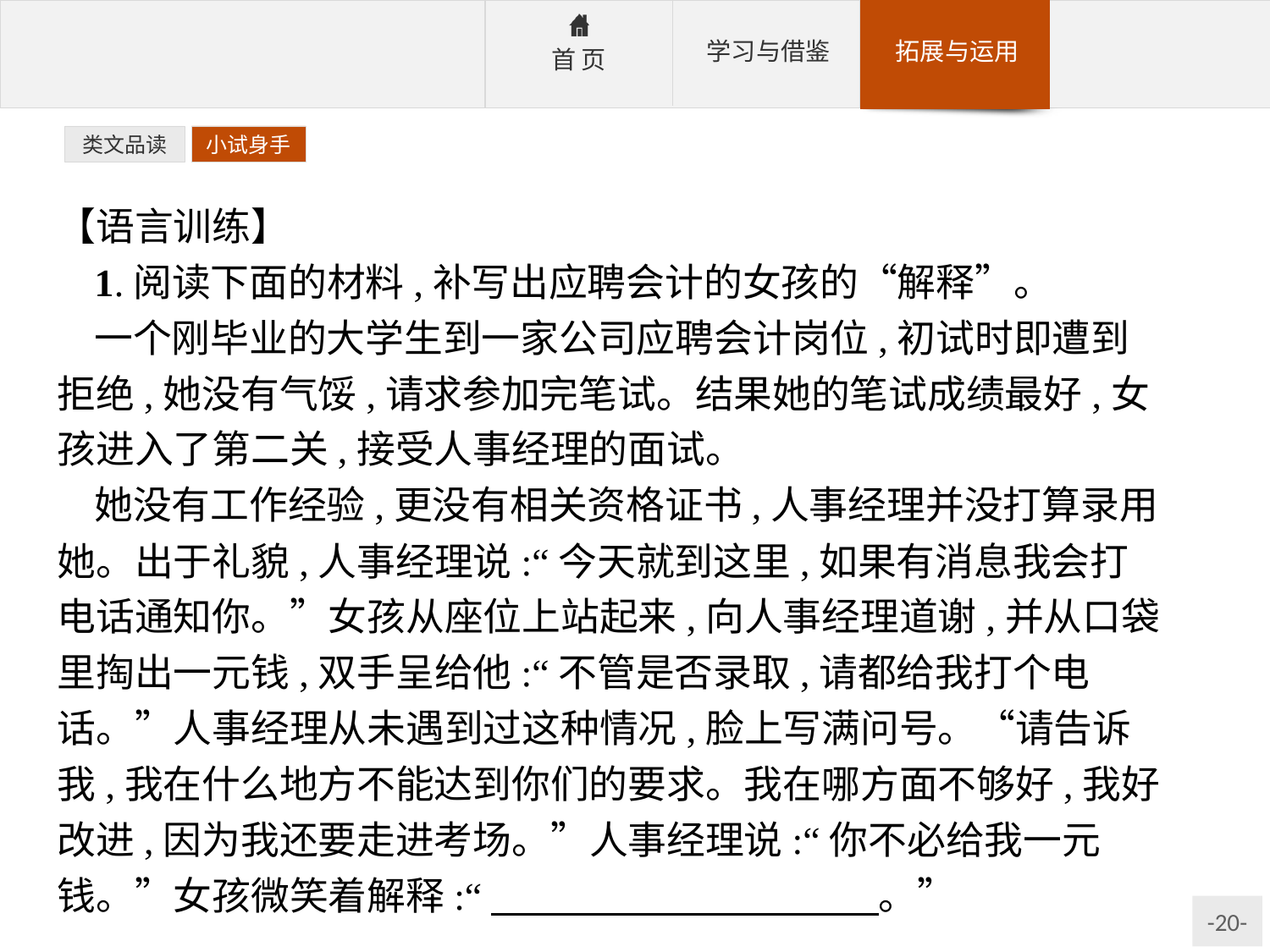

类文品读
小试身手
【语言训练】
1.阅读下面的材料,补写出应聘会计的女孩的“解释”。
一个刚毕业的大学生到一家公司应聘会计岗位,初试时即遭到拒绝,她没有气馁,请求参加完笔试。结果她的笔试成绩最好,女孩进入了第二关,接受人事经理的面试。
她没有工作经验,更没有相关资格证书,人事经理并没打算录用她。出于礼貌,人事经理说:“今天就到这里,如果有消息我会打电话通知你。”女孩从座位上站起来,向人事经理道谢,并从口袋里掏出一元钱,双手呈给他:“不管是否录取,请都给我打个电话。”人事经理从未遇到过这种情况,脸上写满问号。“请告诉我,我在什么地方不能达到你们的要求。我在哪方面不够好,我好改进,因为我还要走进考场。”人事经理说:“你不必给我一元钱。”女孩微笑着解释:“　　　　　　　　　　。”